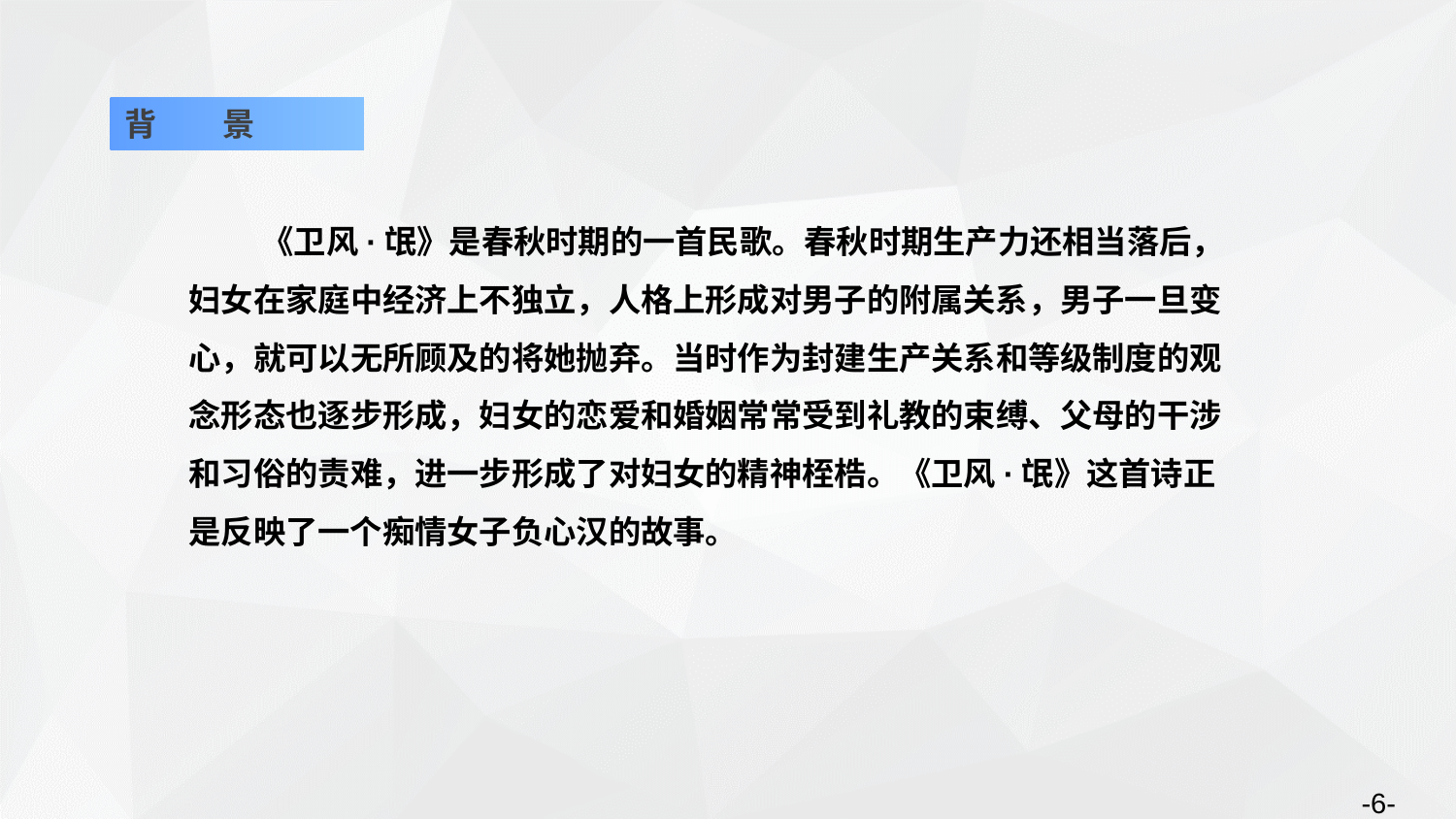

背         景
《卫风·氓》是春秋时期的一首民歌。春秋时期生产力还相当落后，妇女在家庭中经济上不独立，人格上形成对男子的附属关系，男子一旦变心，就可以无所顾及的将她抛弃。当时作为封建生产关系和等级制度的观念形态也逐步形成，妇女的恋爱和婚姻常常受到礼教的束缚、父母的干涉和习俗的责难，进一步形成了对妇女的精神桎梏。《卫风·氓》这首诗正是反映了一个痴情女子负心汉的故事。
-6-